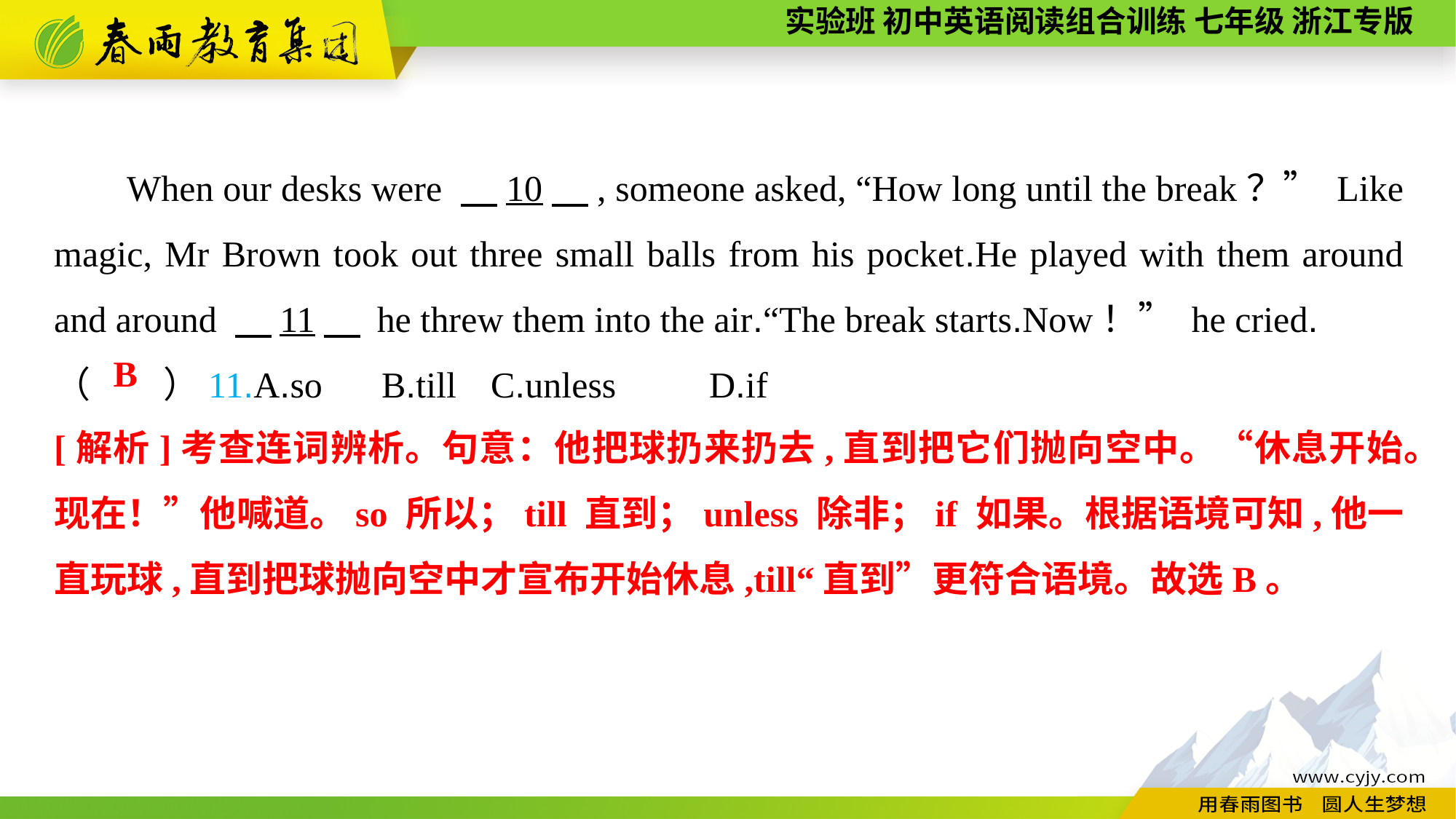

When our desks were 　10　, someone asked, “How long until the break？” Like magic, Mr Brown took out three small balls from his pocket.He played with them around and around 　11　 he threw them into the air.“The break starts.Now！” he cried.
（　　）11.A.so	B.till	C.unless	D.if
B
[解析]考查连词辨析。句意：他把球扔来扔去,直到把它们抛向空中。“休息开始。现在！”他喊道。so 所以；till 直到；unless 除非；if 如果。根据语境可知,他一直玩球,直到把球抛向空中才宣布开始休息,till“直到”更符合语境。故选B。